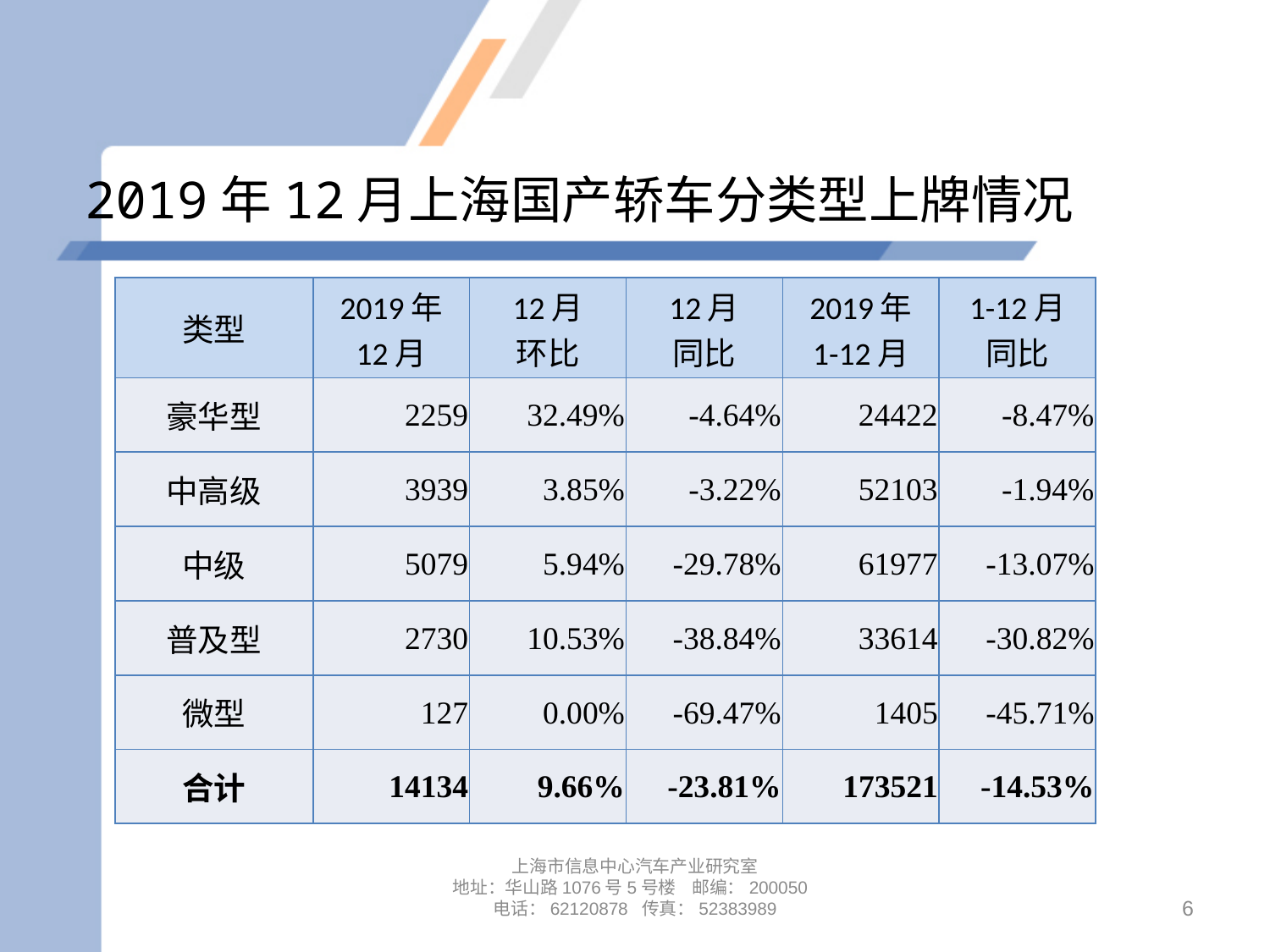

# 2019年12月上海国产轿车分类型上牌情况
| 类型 | 2019年 12月 | 12月 环比 | 12月 同比 | 2019年 1-12月 | 1-12月 同比 |
| --- | --- | --- | --- | --- | --- |
| 豪华型 | 2259 | 32.49% | -4.64% | 24422 | -8.47% |
| 中高级 | 3939 | 3.85% | -3.22% | 52103 | -1.94% |
| 中级 | 5079 | 5.94% | -29.78% | 61977 | -13.07% |
| 普及型 | 2730 | 10.53% | -38.84% | 33614 | -30.82% |
| 微型 | 127 | 0.00% | -69.47% | 1405 | -45.71% |
| 合计 | 14134 | 9.66% | -23.81% | 173521 | -14.53% |
上海市信息中心汽车产业研究室
地址：华山路1076号5号楼    邮编：200050
电话：62120878  传真：52383989

6